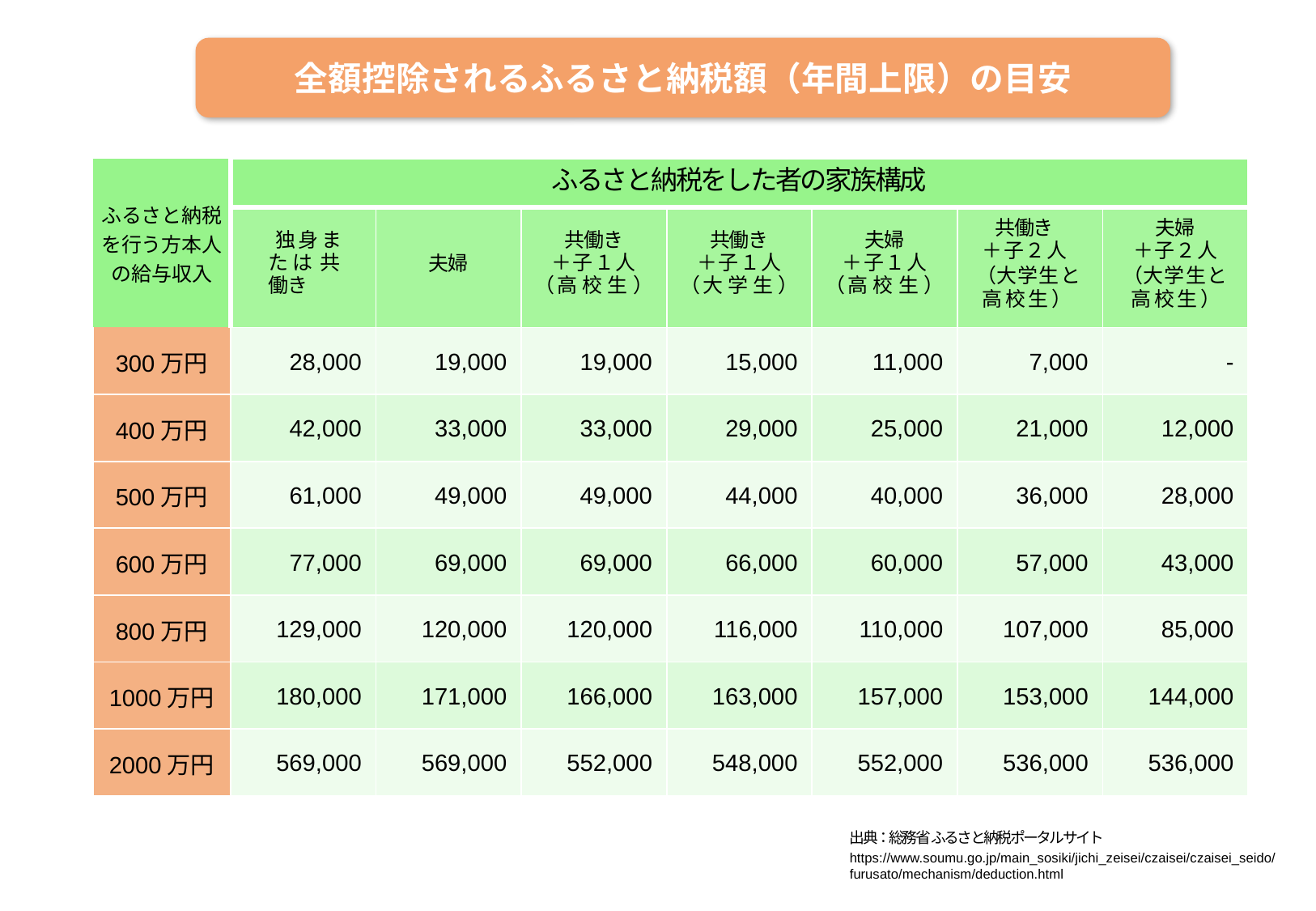

全額控除されるふるさと納税額（年間上限）の目安
| ふるさと納税を行う方本人の給与収入 | ふるさと納税をした者の家族構成 |  |  |  |  |  |  |
| --- | --- | --- | --- | --- | --- | --- | --- |
|  | 独身または共働き | 夫婦 | 共働き ＋子１人 （高校生） | 共働き ＋子１人 （大学生） | 夫婦 ＋子１人 （高校生） | 共働き ＋子２人 （大学生と高校生） | 夫婦 ＋子２人 （大学生と高校生） |
| 300万円 | 28,000 | 19,000 | 19,000 | 15,000 | 11,000 | 7,000 | - |
| 400万円 | 42,000 | 33,000 | 33,000 | 29,000 | 25,000 | 21,000 | 12,000 |
| 500万円 | 61,000 | 49,000 | 49,000 | 44,000 | 40,000 | 36,000 | 28,000 |
| 600万円 | 77,000 | 69,000 | 69,000 | 66,000 | 60,000 | 57,000 | 43,000 |
| 800万円 | 129,000 | 120,000 | 120,000 | 116,000 | 110,000 | 107,000 | 85,000 |
| 1000万円 | 180,000 | 171,000 | 166,000 | 163,000 | 157,000 | 153,000 | 144,000 |
| 2000万円 | 569,000 | 569,000 | 552,000 | 548,000 | 552,000 | 536,000 | 536,000 |
出典：総務省 ふるさと納税ポータルサイト
https://www.soumu.go.jp/main_sosiki/jichi_zeisei/czaisei/czaisei_seido/furusato/mechanism/deduction.html